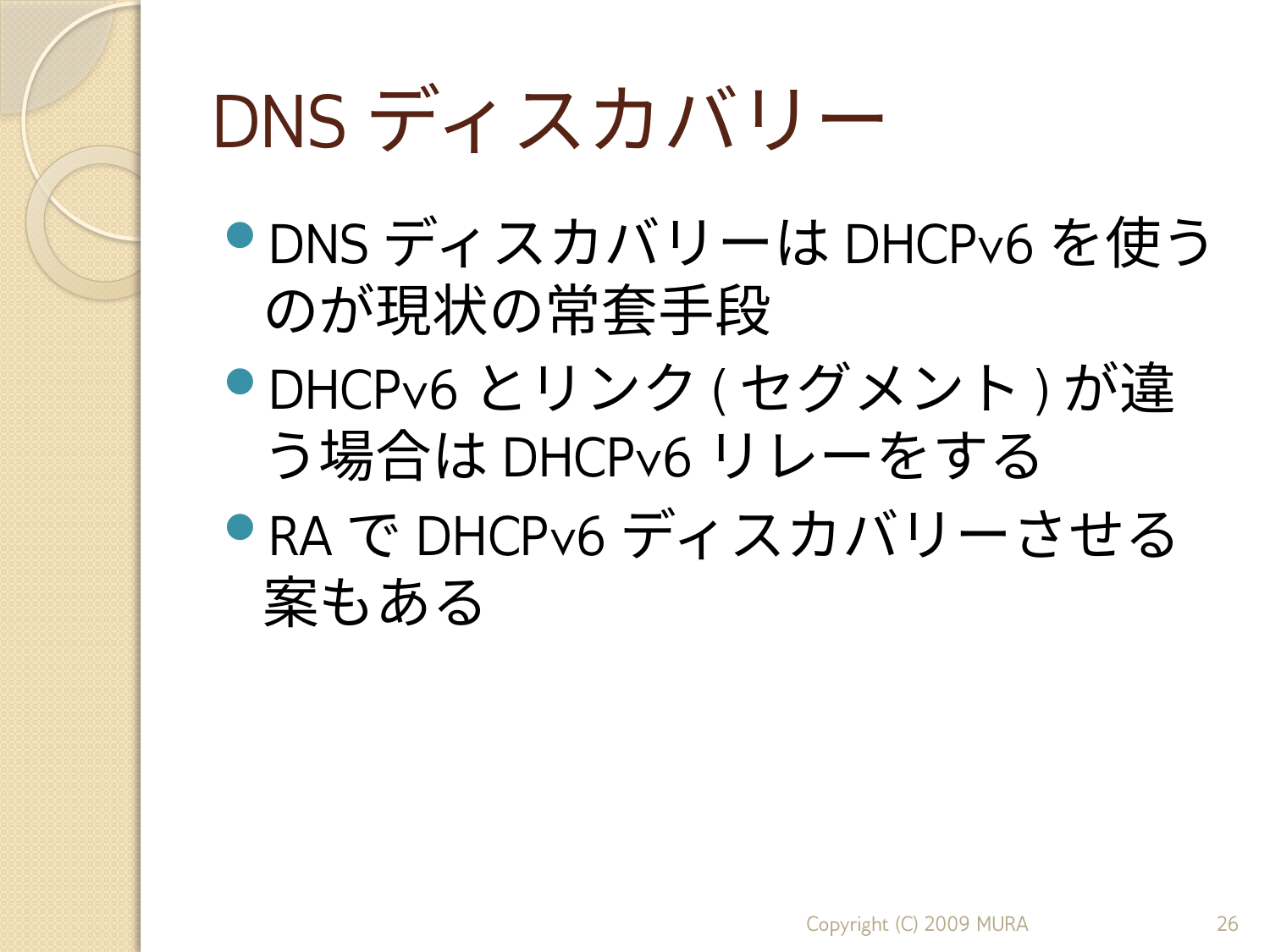

# DNSディスカバリー
DNSディスカバリーはDHCPv6を使うのが現状の常套手段
DHCPv6とリンク(セグメント)が違う場合はDHCPv6リレーをする
RAでDHCPv6ディスカバリーさせる案もある
Copyright (C) 2009 MURA
26